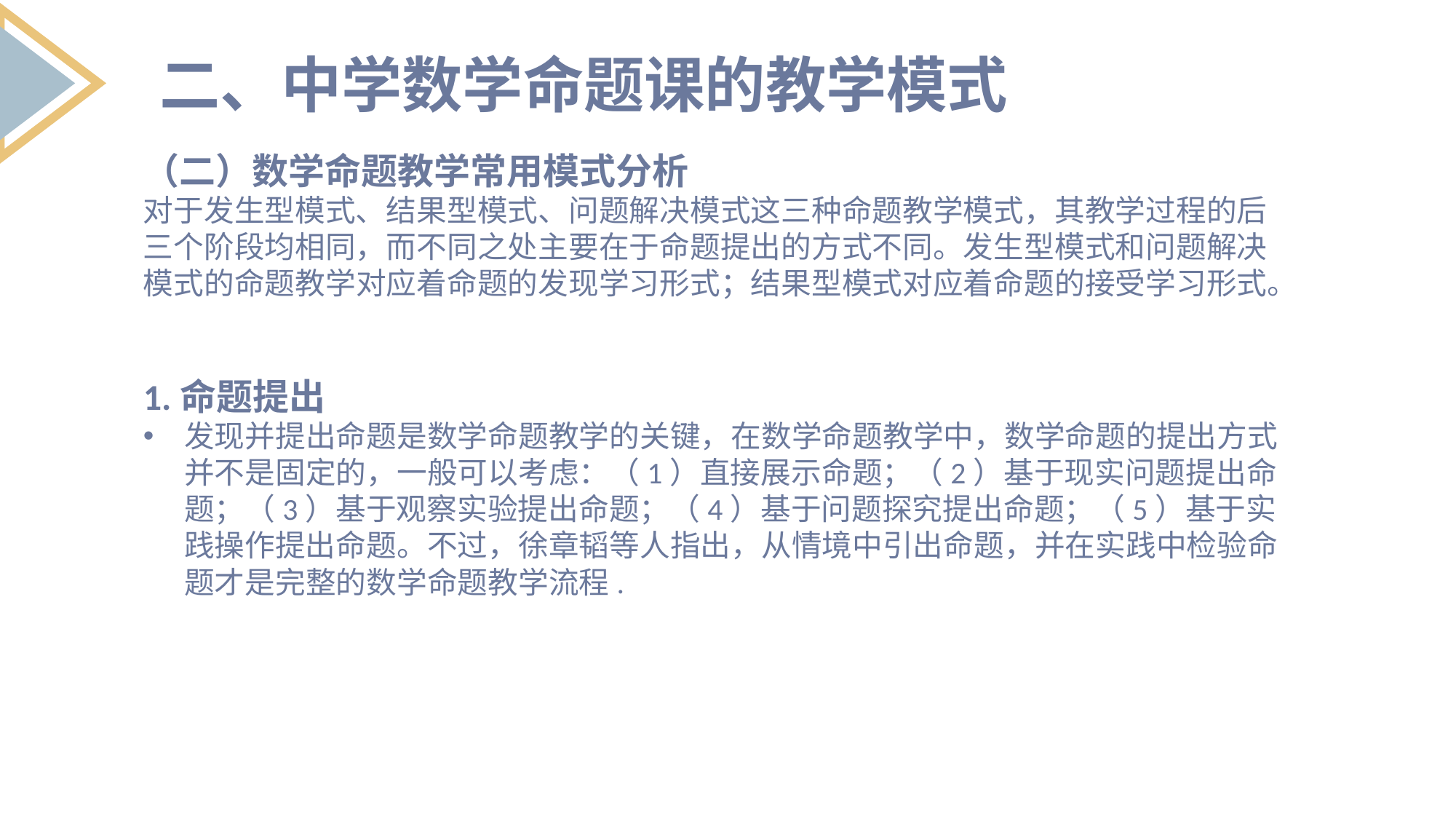

二、中学数学命题课的教学模式

（二）数学命题教学常用模式分析
对于发生型模式、结果型模式、问题解决模式这三种命题教学模式，其教学过程的后三个阶段均相同，而不同之处主要在于命题提出的方式不同。发生型模式和问题解决模式的命题教学对应着命题的发现学习形式；结果型模式对应着命题的接受学习形式。

1.命题提出
发现并提出命题是数学命题教学的关键，在数学命题教学中，数学命题的提出方式并不是固定的，一般可以考虑：（1）直接展示命题；（2）基于现实问题提出命题；（3）基于观察实验提出命题；（4）基于问题探究提出命题；（5）基于实践操作提出命题。不过，徐章韬等人指出，从情境中引出命题，并在实践中检验命题才是完整的数学命题教学流程.